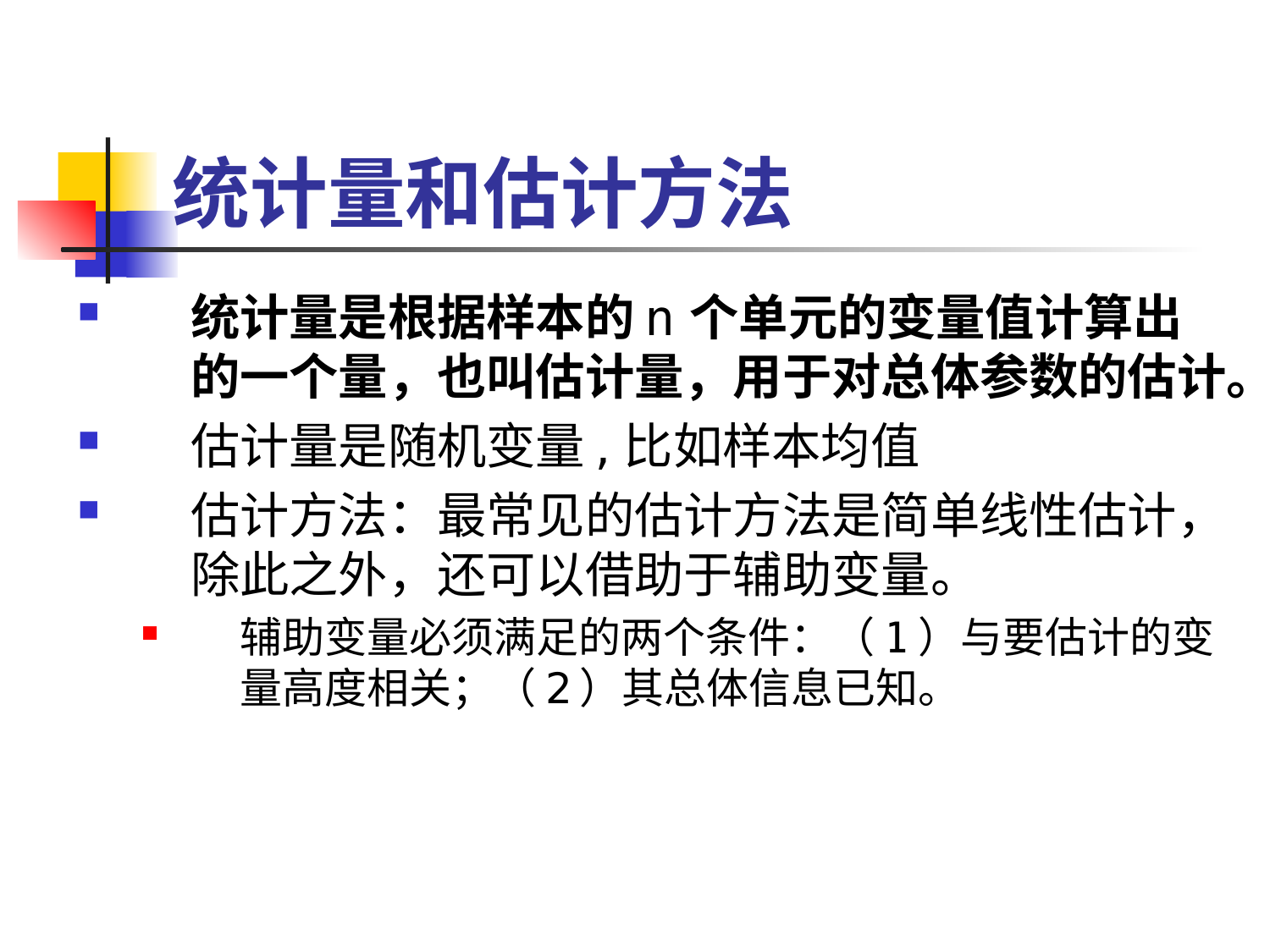

# 统计量和估计方法
统计量是根据样本的n个单元的变量值计算出的一个量，也叫估计量，用于对总体参数的估计。
估计量是随机变量,比如样本均值
估计方法：最常见的估计方法是简单线性估计，除此之外，还可以借助于辅助变量。
辅助变量必须满足的两个条件：（1）与要估计的变量高度相关；（2）其总体信息已知。